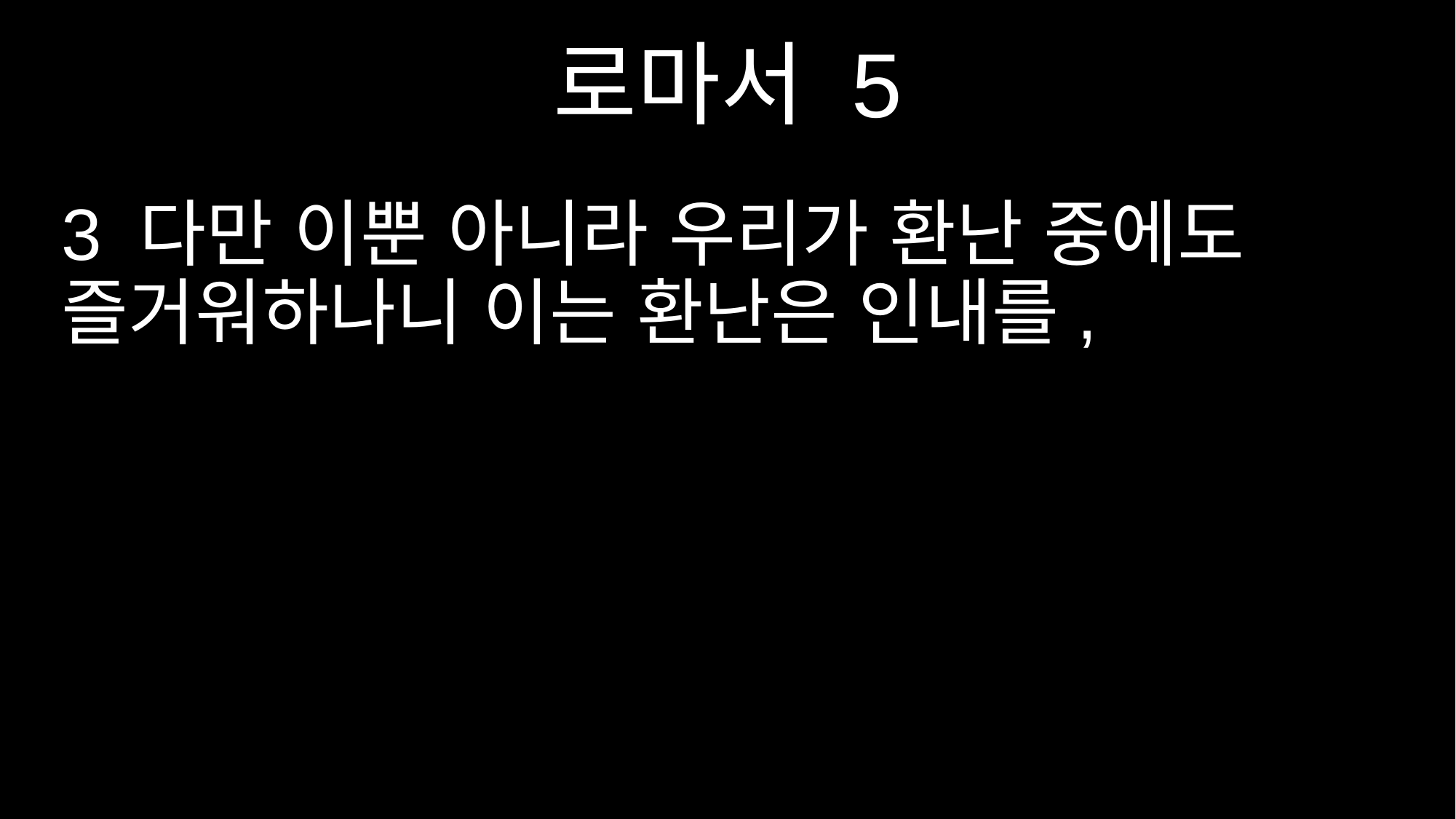

로마서 5
3 다만 이뿐 아니라 우리가 환난 중에도 즐거워하나니 이는 환난은 인내를,